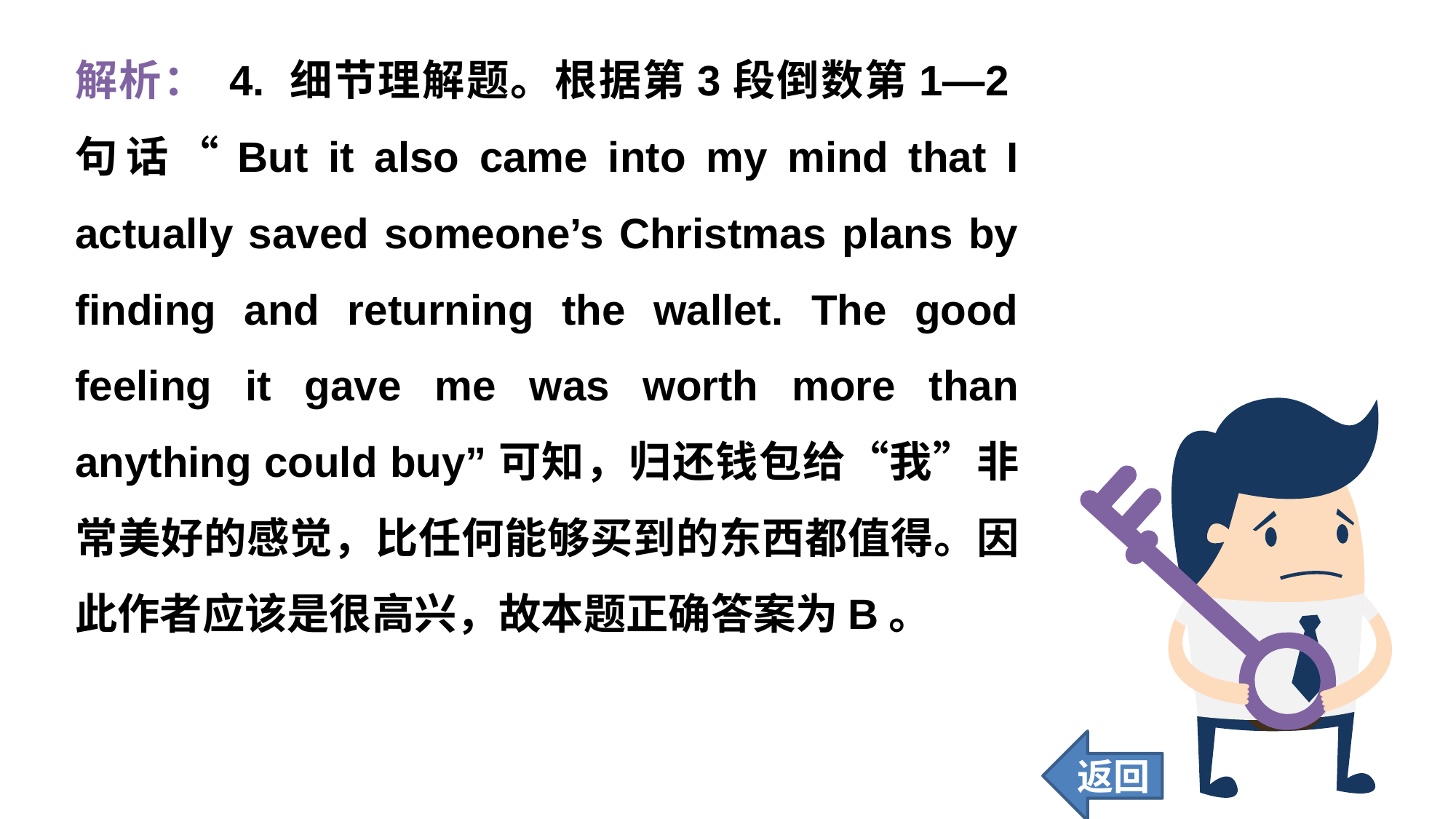

解析： 4. 细节理解题。根据第3段倒数第1—2句话“But it also came into my mind that I actually saved someone’s Christmas plans by finding and returning the wallet. The good feeling it gave me was worth more than anything could buy”可知，归还钱包给“我”非常美好的感觉，比任何能够买到的东西都值得。因此作者应该是很高兴，故本题正确答案为B。

返回
120